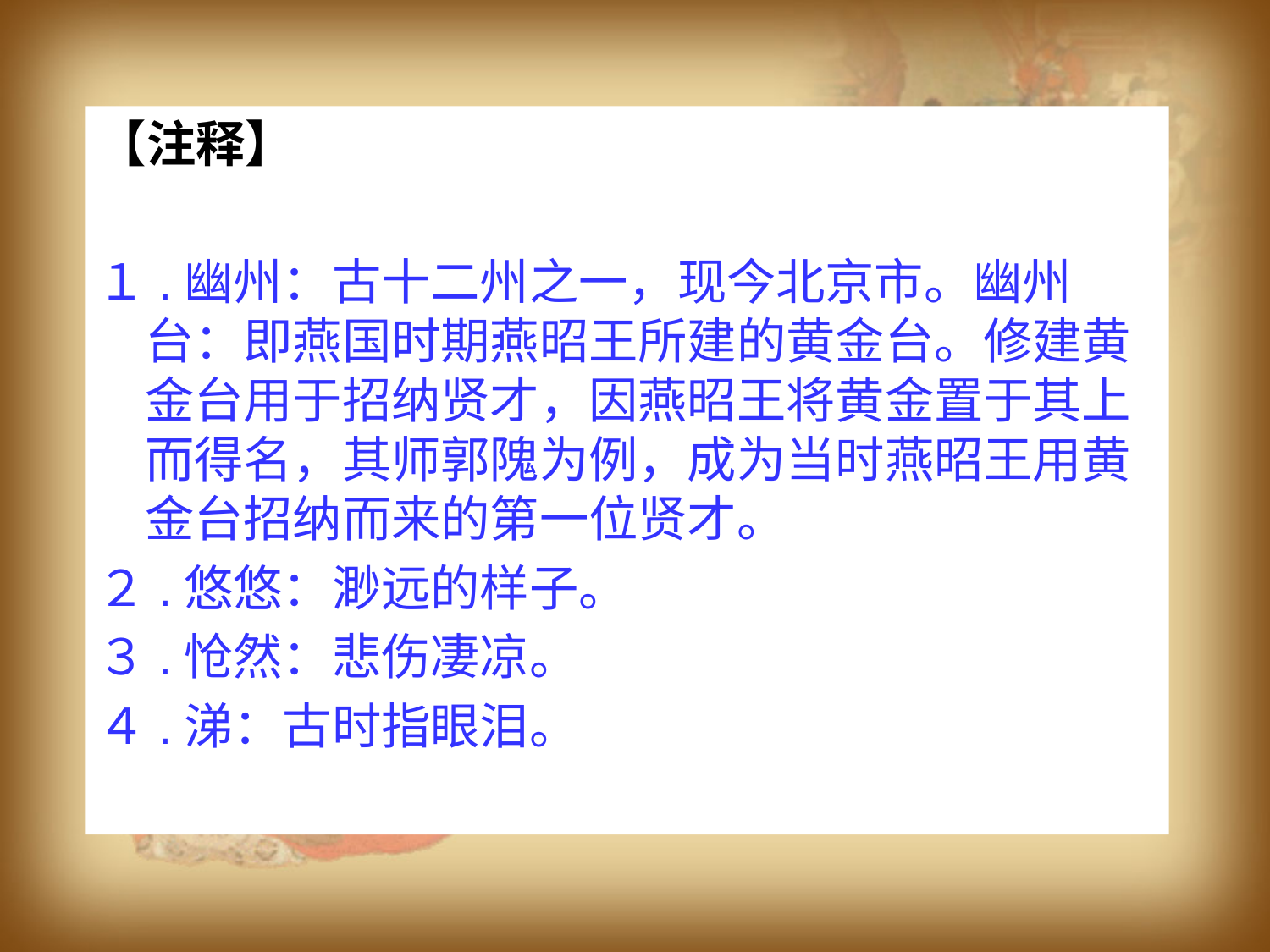

【注释】

１.幽州：古十二州之一，现今北京市。幽州台：即燕国时期燕昭王所建的黄金台。修建黄金台用于招纳贤才，因燕昭王将黄金置于其上而得名，其师郭隗为例，成为当时燕昭王用黄金台招纳而来的第一位贤才。
２.悠悠：渺远的样子。
３.怆然：悲伤凄凉。
４.涕：古时指眼泪。